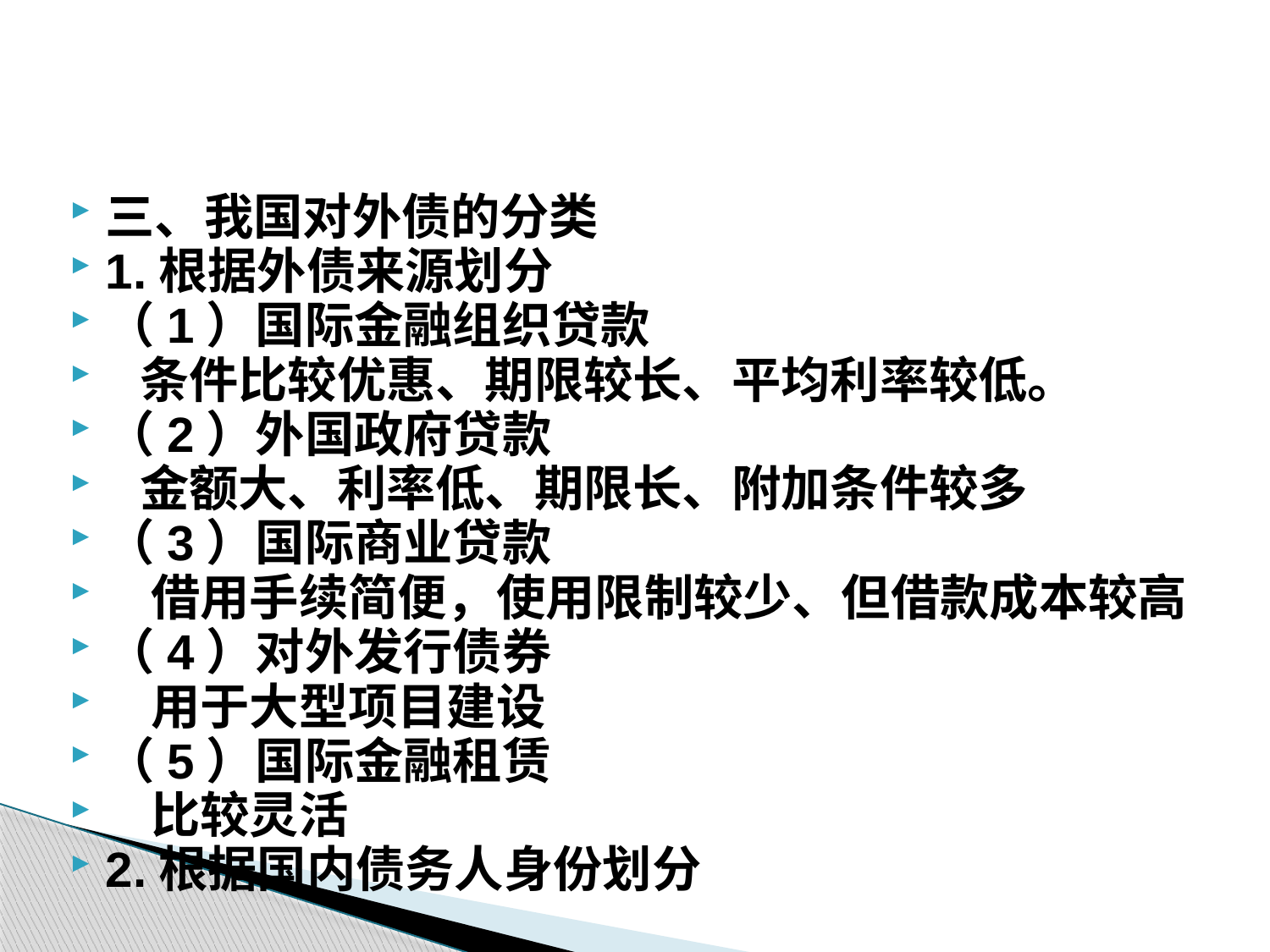

#
三、我国对外债的分类
1.根据外债来源划分
（1）国际金融组织贷款
  条件比较优惠、期限较长、平均利率较低。
（2）外国政府贷款
  金额大、利率低、期限长、附加条件较多
（3）国际商业贷款
   借用手续简便，使用限制较少、但借款成本较高
（4）对外发行债券
   用于大型项目建设
（5）国际金融租赁
   比较灵活
2.根据国内债务人身份划分